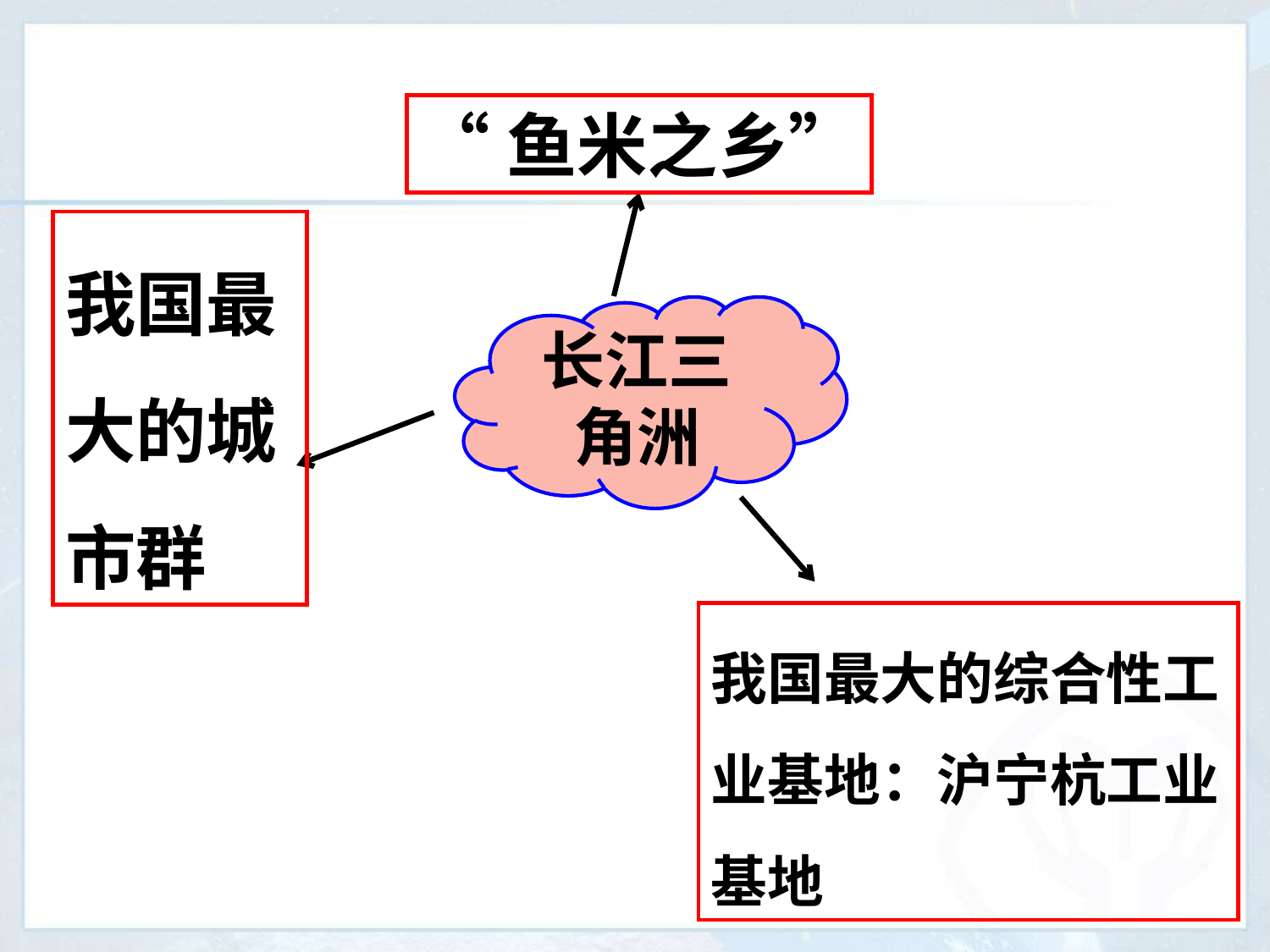

“鱼米之乡”
我国最大的城市群
长江三角洲
我国最大的综合性工业基地：沪宁杭工业基地